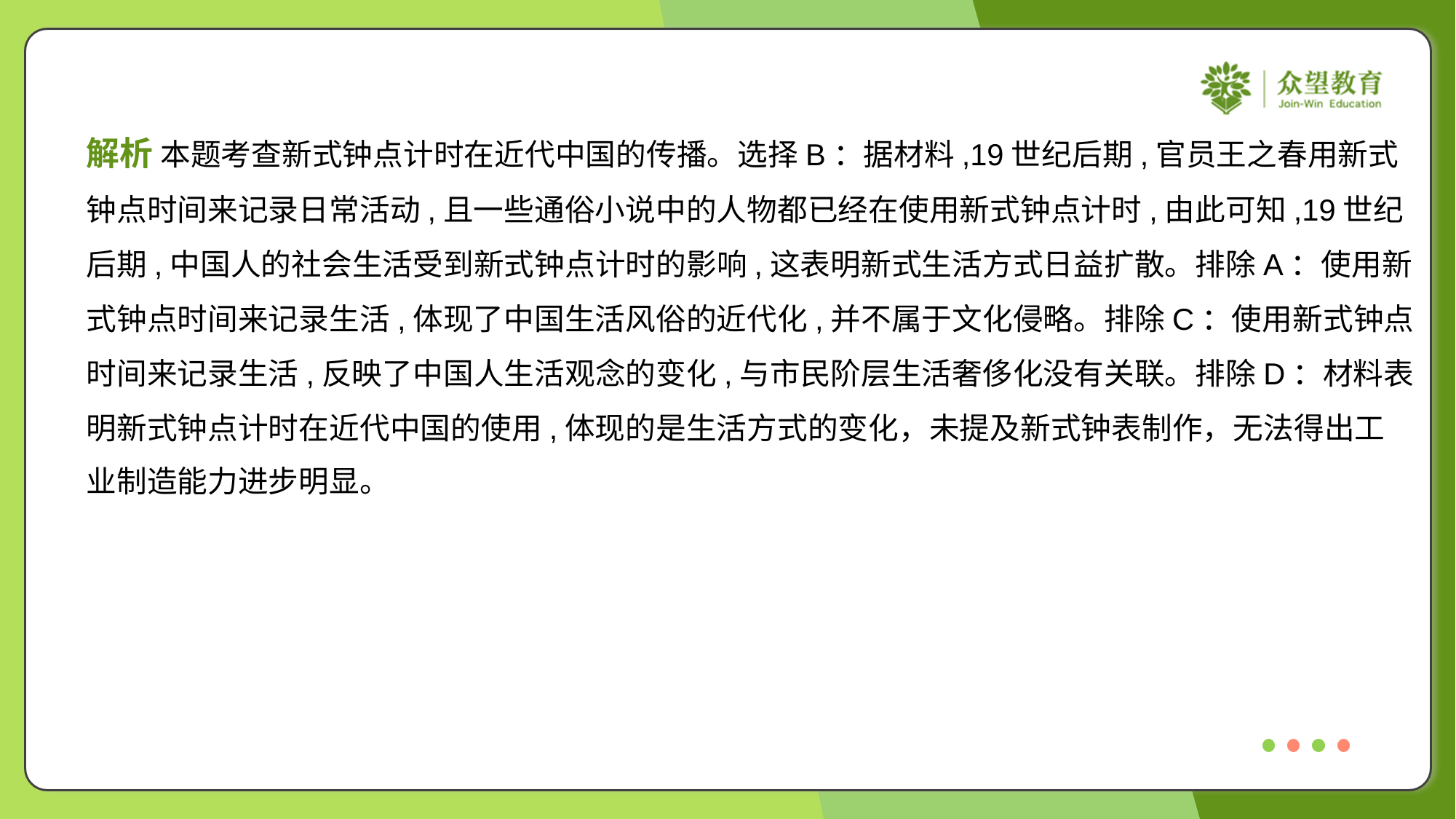

解析 本题考查新式钟点计时在近代中国的传播。选择B：据材料,19世纪后期,官员王之春用新式
钟点时间来记录日常活动,且一些通俗小说中的人物都已经在使用新式钟点计时,由此可知,19世纪
后期,中国人的社会生活受到新式钟点计时的影响,这表明新式生活方式日益扩散。排除A：使用新
式钟点时间来记录生活,体现了中国生活风俗的近代化,并不属于文化侵略。排除C：使用新式钟点
时间来记录生活,反映了中国人生活观念的变化,与市民阶层生活奢侈化没有关联。排除D：材料表
明新式钟点计时在近代中国的使用,体现的是生活方式的变化，未提及新式钟表制作，无法得出工
业制造能力进步明显。